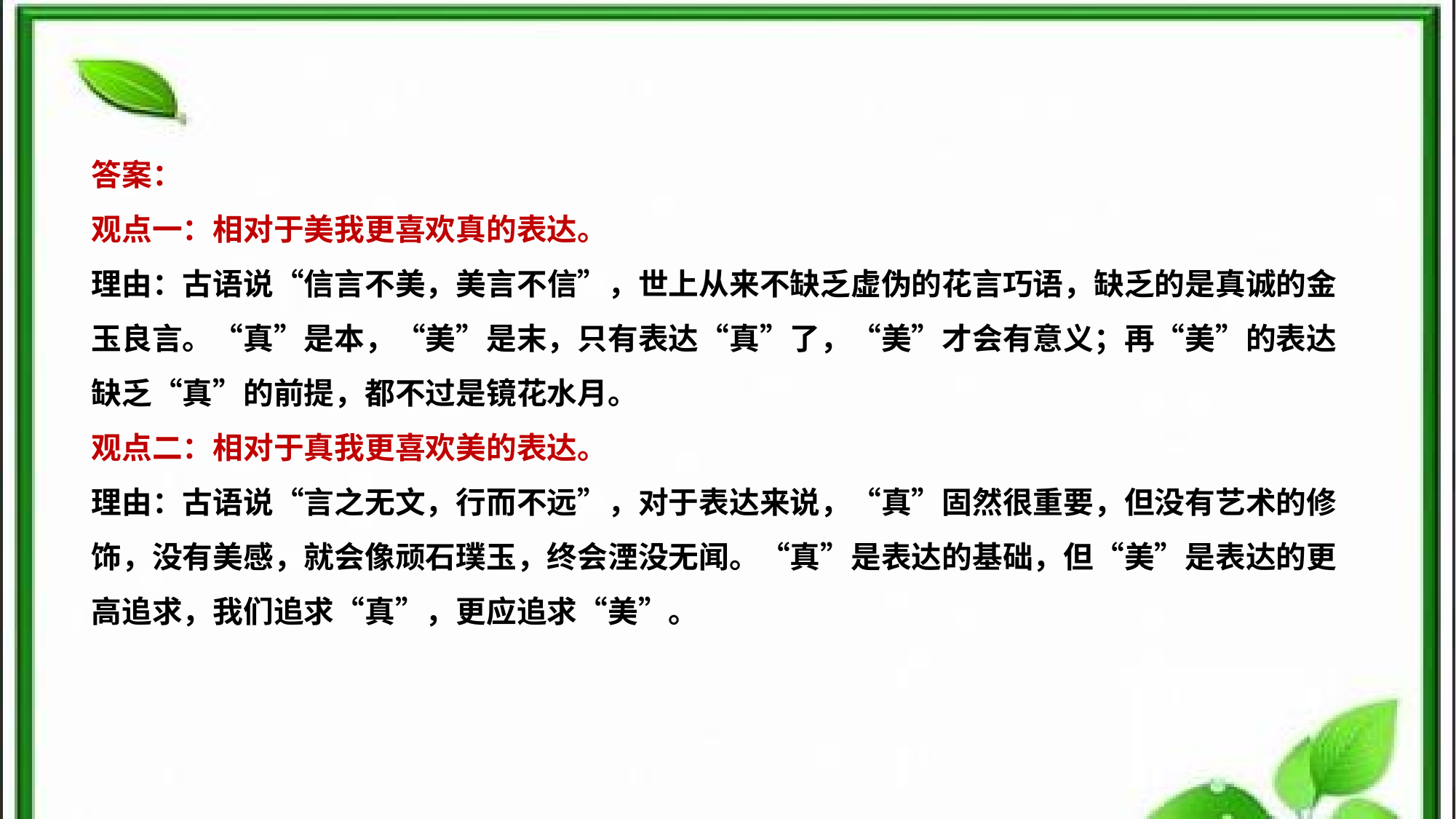

答案：
观点一：相对于美我更喜欢真的表达。
理由：古语说“信言不美，美言不信”，世上从来不缺乏虚伪的花言巧语，缺乏的是真诚的金玉良言。“真”是本，“美”是末，只有表达“真”了，“美”才会有意义；再“美”的表达缺乏“真”的前提，都不过是镜花水月。
观点二：相对于真我更喜欢美的表达。
理由：古语说“言之无文，行而不远”，对于表达来说，“真”固然很重要，但没有艺术的修饰，没有美感，就会像顽石璞玉，终会湮没无闻。“真”是表达的基础，但“美”是表达的更高追求，我们追求“真”，更应追求“美”。